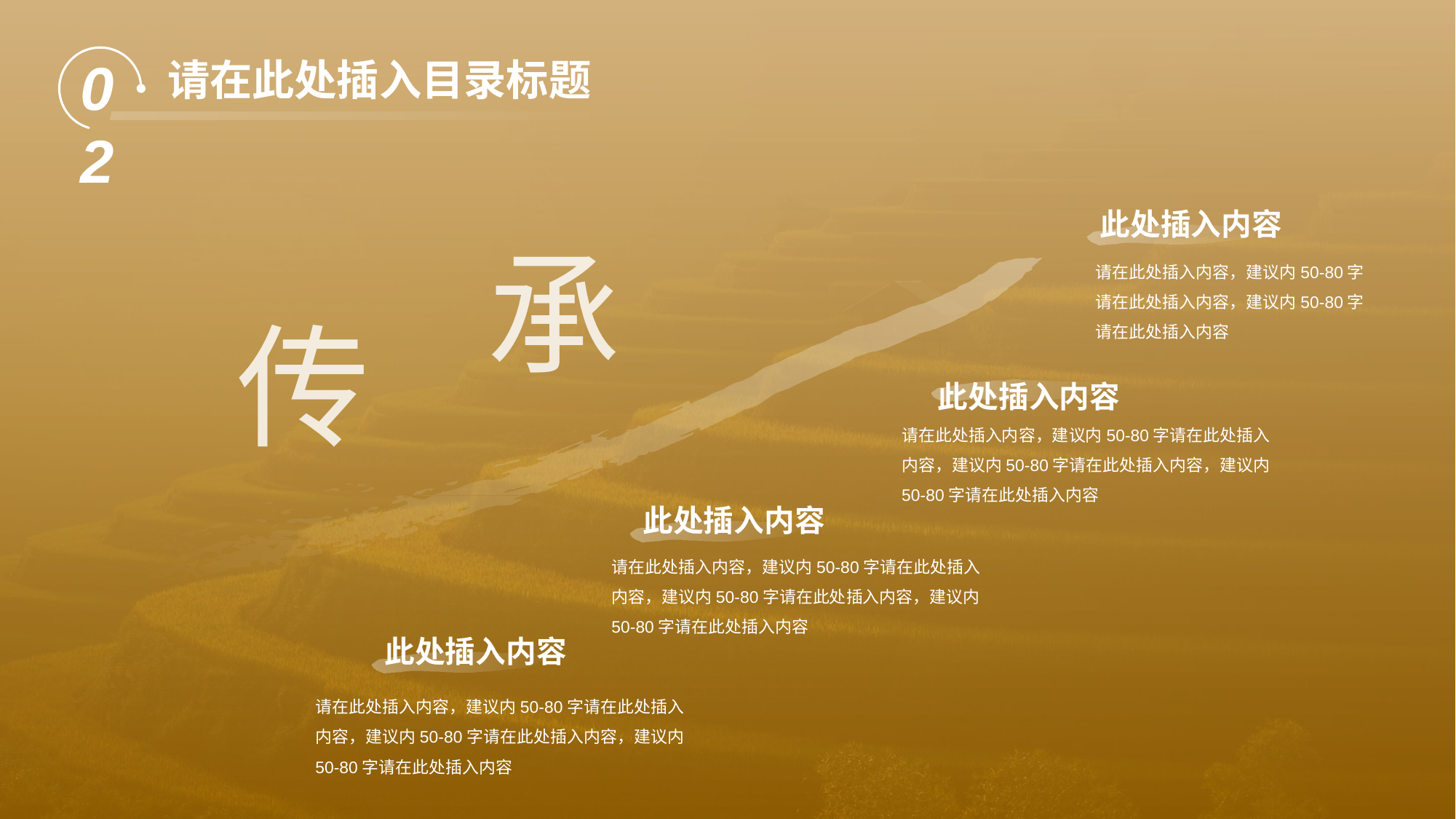

02

请在此处插入目录标题

此处插入内容

承
请在此处插入内容，建议内50-80字请在此处插入内容，建议内50-80字请在此处插入内容
传

此处插入内容

请在此处插入内容，建议内50-80字请在此处插入内容，建议内50-80字请在此处插入内容，建议内50-80字请在此处插入内容
此处插入内容

请在此处插入内容，建议内50-80字请在此处插入内容，建议内50-80字请在此处插入内容，建议内50-80字请在此处插入内容
此处插入内容

请在此处插入内容，建议内50-80字请在此处插入内容，建议内50-80字请在此处插入内容，建议内50-80字请在此处插入内容